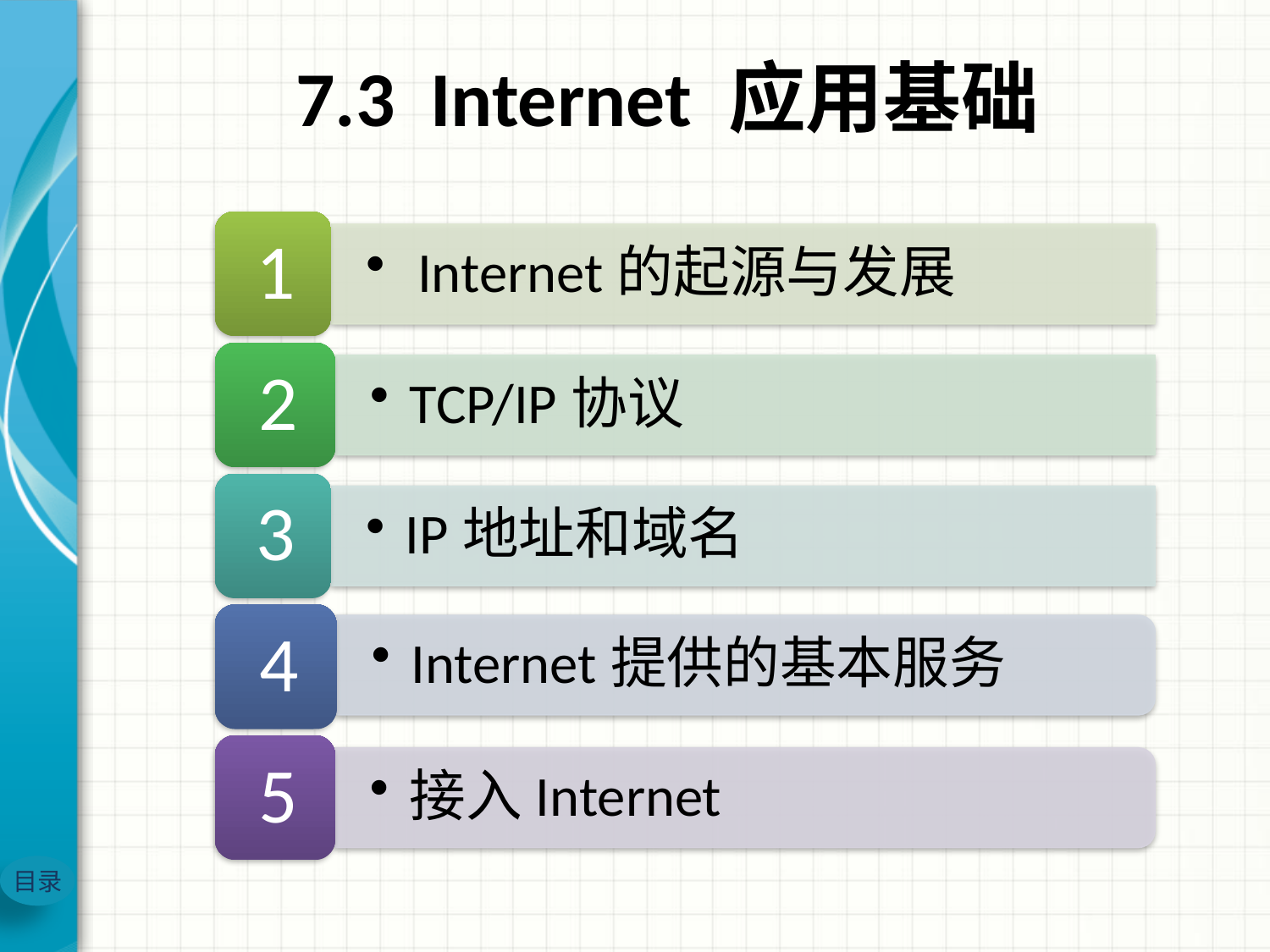

# 7.3  Internet 应用基础
 Internet的起源与发展
1
TCP/IP协议
2
IP地址和域名
3
Internet提供的基本服务
4
接入Internet
5